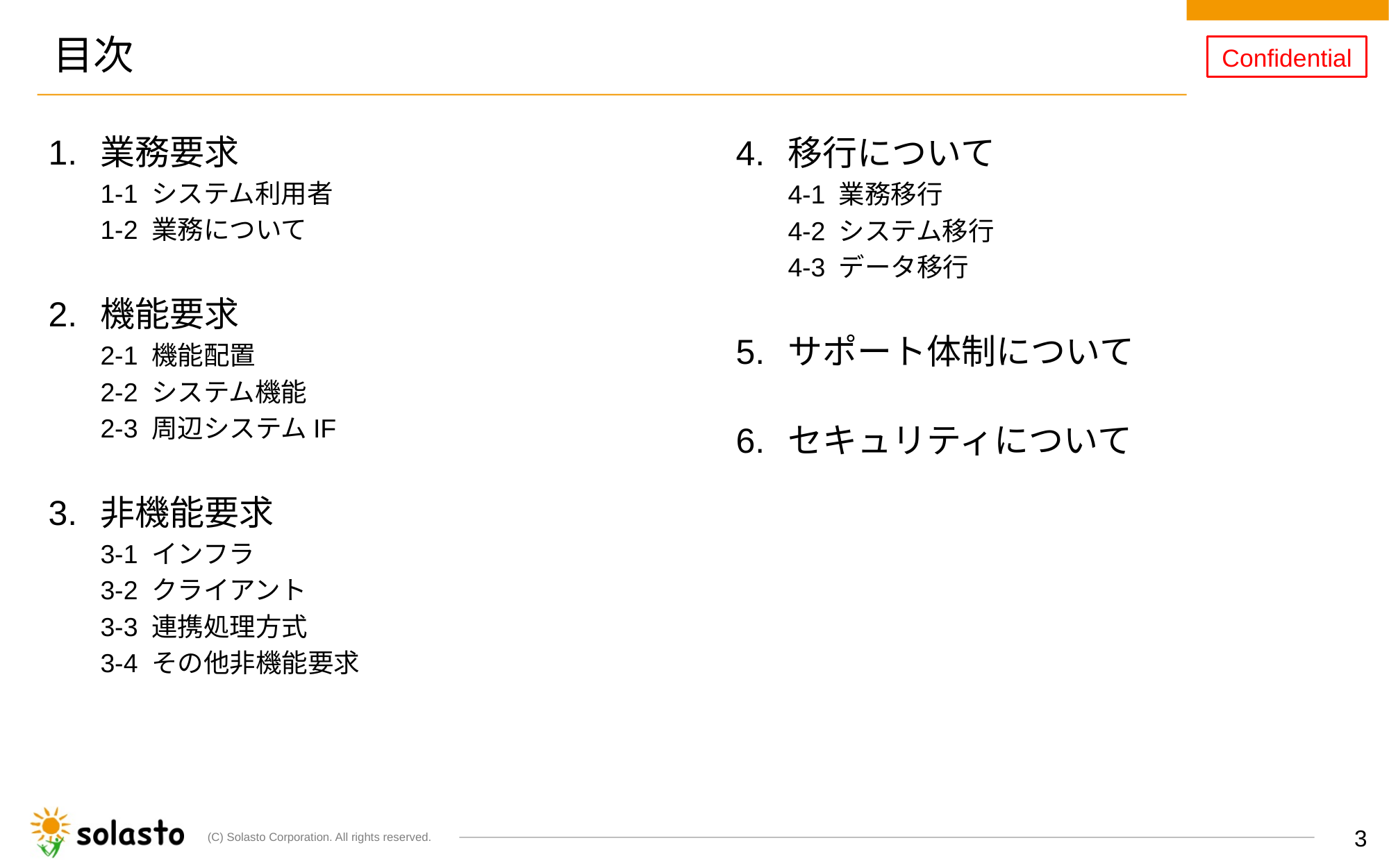

# 目次
業務要求
1-1 システム利用者
1-2 業務について

機能要求
2-1 機能配置
2-2 システム機能
2-3 周辺システムIF

非機能要求
3-1 インフラ
3-2 クライアント
3-3 連携処理方式
3-4 その他非機能要求

移行について
4-1 業務移行
4-2 システム移行
4-3 データ移行

サポート体制について

セキュリティについて